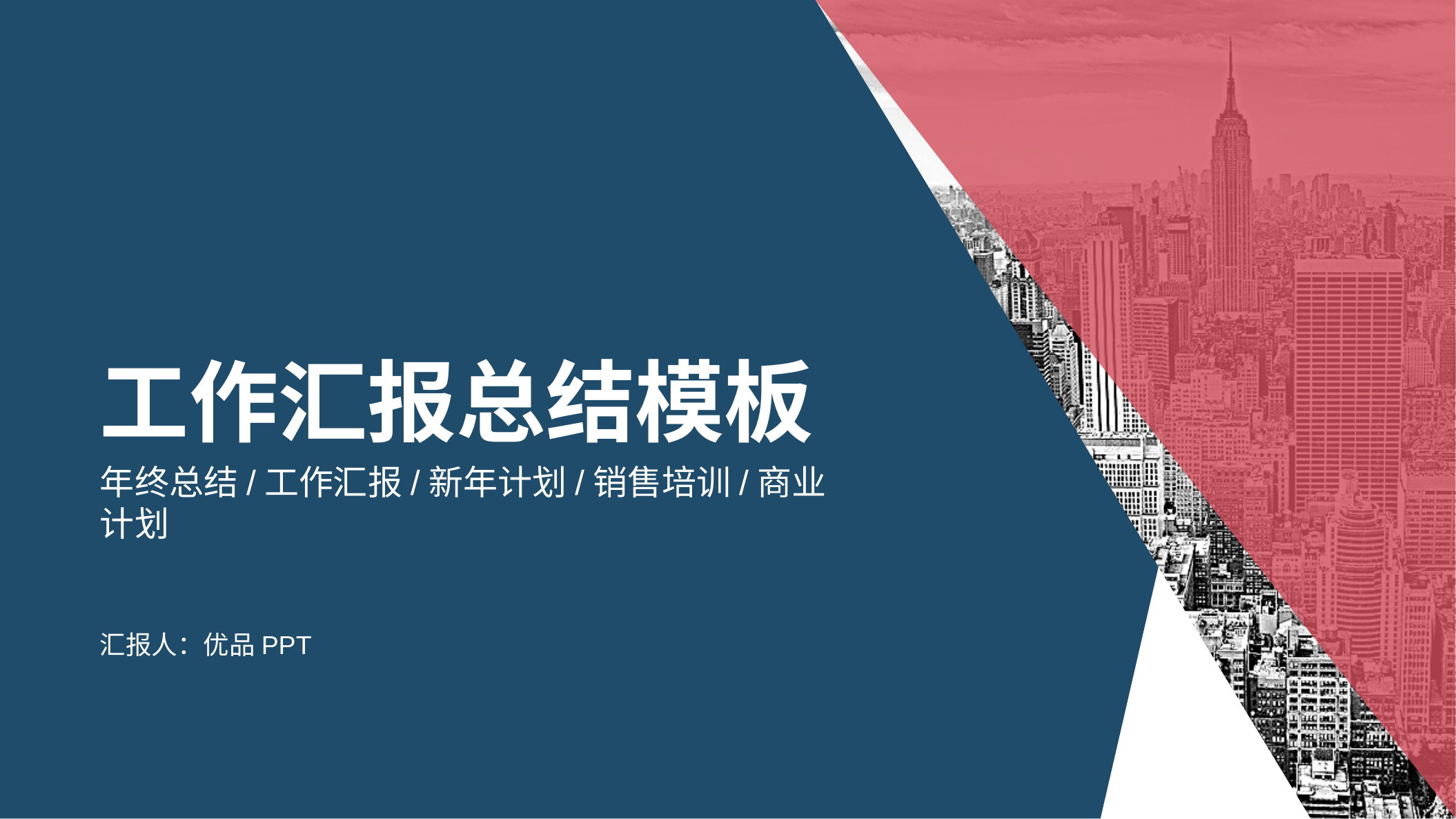

工作汇报总结模板
年终总结/工作汇报/新年计划/销售培训/商业计划
汇报人：优品PPT